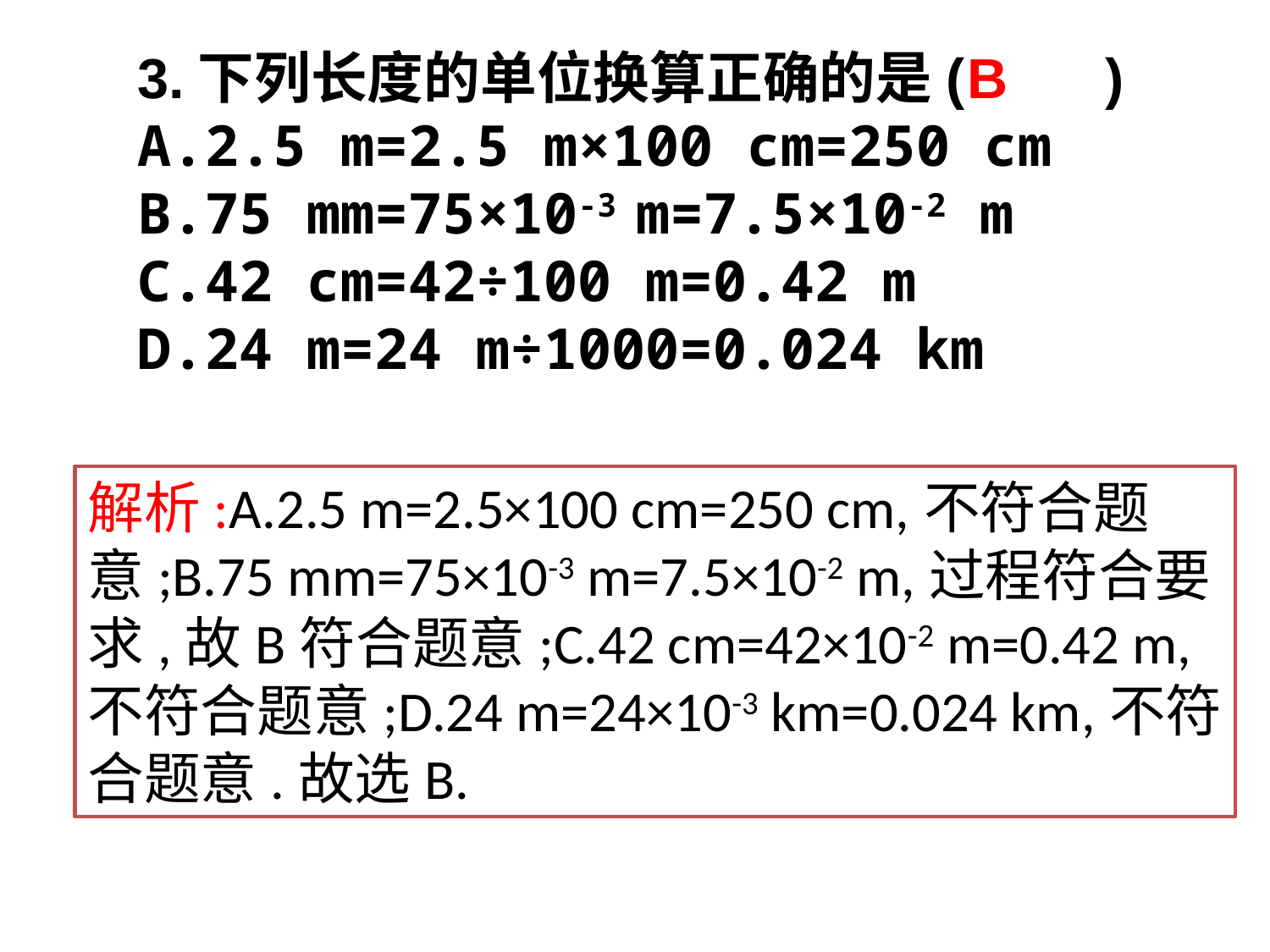

3.下列长度的单位换算正确的是(　　)
A.2.5 m=2.5 m×100 cm=250 cm
B.75 mm=75×10-3 m=7.5×10-2 m
C.42 cm=42÷100 m=0.42 m
D.24 m=24 m÷1000=0.024 km
B
解析:A.2.5 m=2.5×100 cm=250 cm,不符合题意;B.75 mm=75×10-3 m=7.5×10-2 m,过程符合要求,故B符合题意;C.42 cm=42×10-2 m=0.42 m,不符合题意;D.24 m=24×10-3 km=0.024 km,不符合题意.故选B.